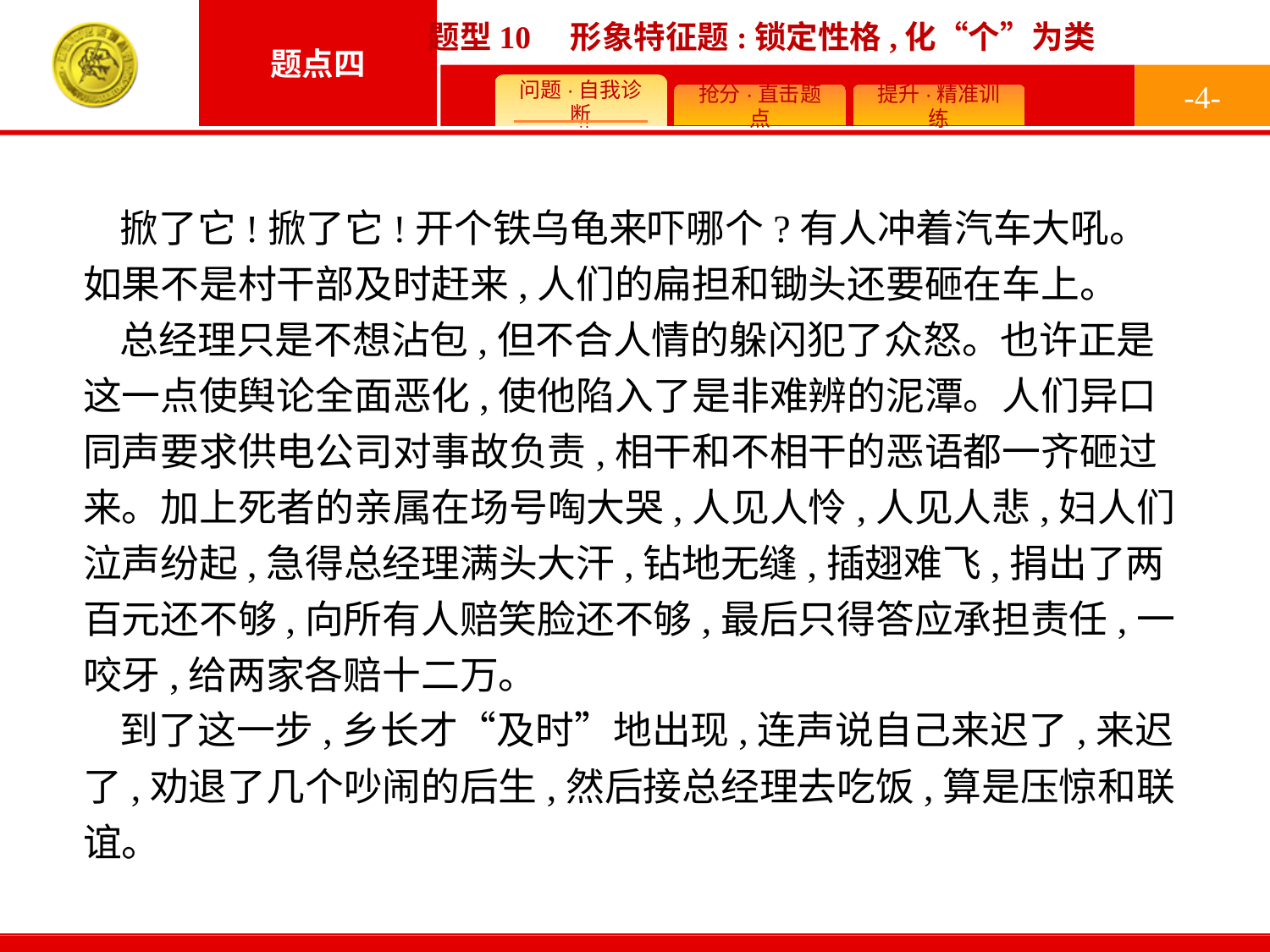

-4-
掀了它!掀了它!开个铁乌龟来吓哪个?有人冲着汽车大吼。如果不是村干部及时赶来,人们的扁担和锄头还要砸在车上。
总经理只是不想沾包,但不合人情的躲闪犯了众怒。也许正是这一点使舆论全面恶化,使他陷入了是非难辨的泥潭。人们异口同声要求供电公司对事故负责,相干和不相干的恶语都一齐砸过来。加上死者的亲属在场号啕大哭,人见人怜,人见人悲,妇人们泣声纷起,急得总经理满头大汗,钻地无缝,插翅难飞,捐出了两百元还不够,向所有人赔笑脸还不够,最后只得答应承担责任,一咬牙,给两家各赔十二万。
到了这一步,乡长才“及时”地出现,连声说自己来迟了,来迟了,劝退了几个吵闹的后生,然后接总经理去吃饭,算是压惊和联谊。